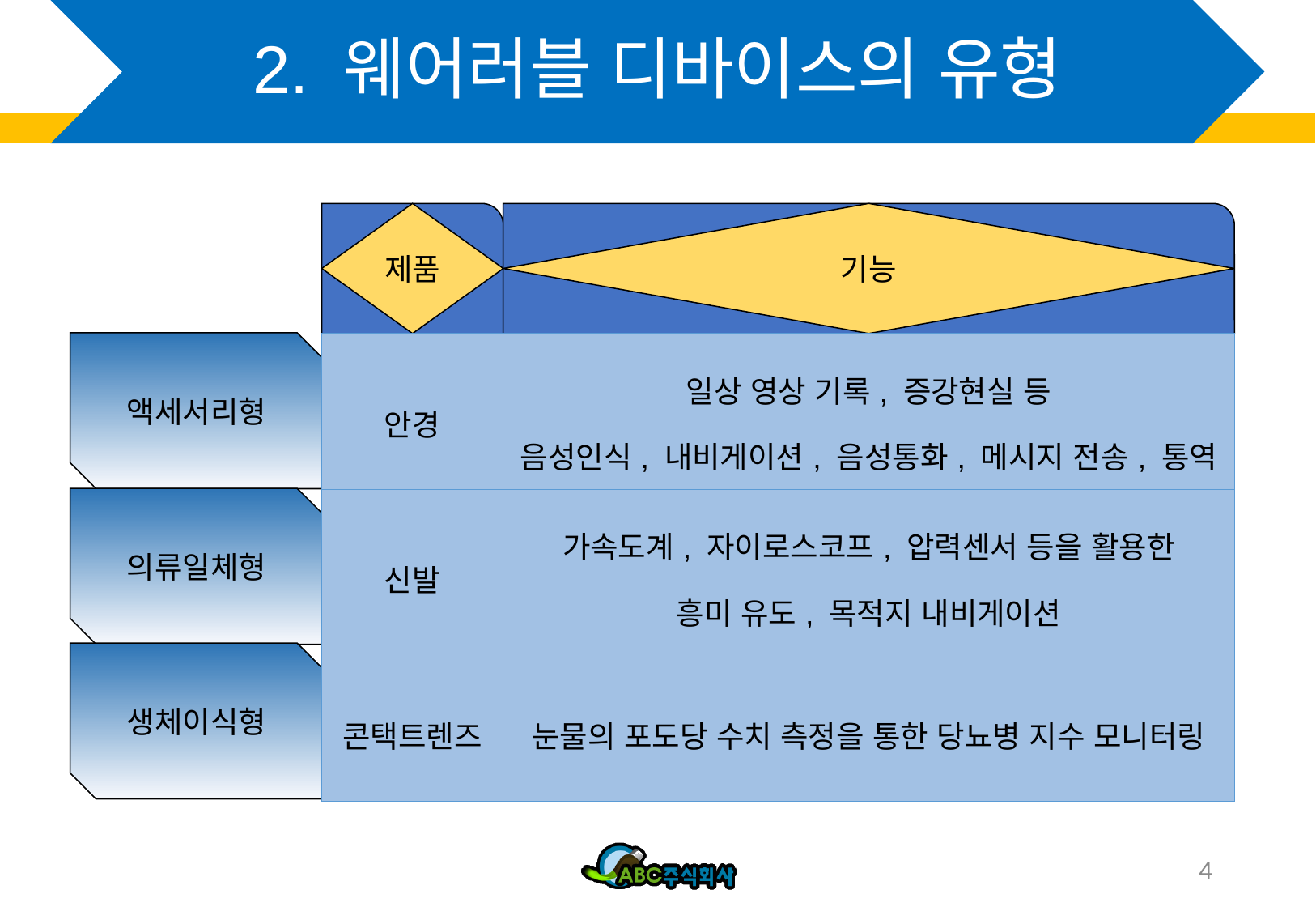

# 2. 웨어러블 디바이스의 유형

제품

기능
액세서리형
| 안경 | 일상 영상 기록, 증강현실 등 음성인식, 내비게이션, 음성통화, 메시지 전송, 통역 |
| --- | --- |
| 신발 | 가속도계, 자이로스코프, 압력센서 등을 활용한 흥미 유도, 목적지 내비게이션 |
| 콘택트렌즈 | 눈물의 포도당 수치 측정을 통한 당뇨병 지수 모니터링 |
의류일체형
생체이식형
4